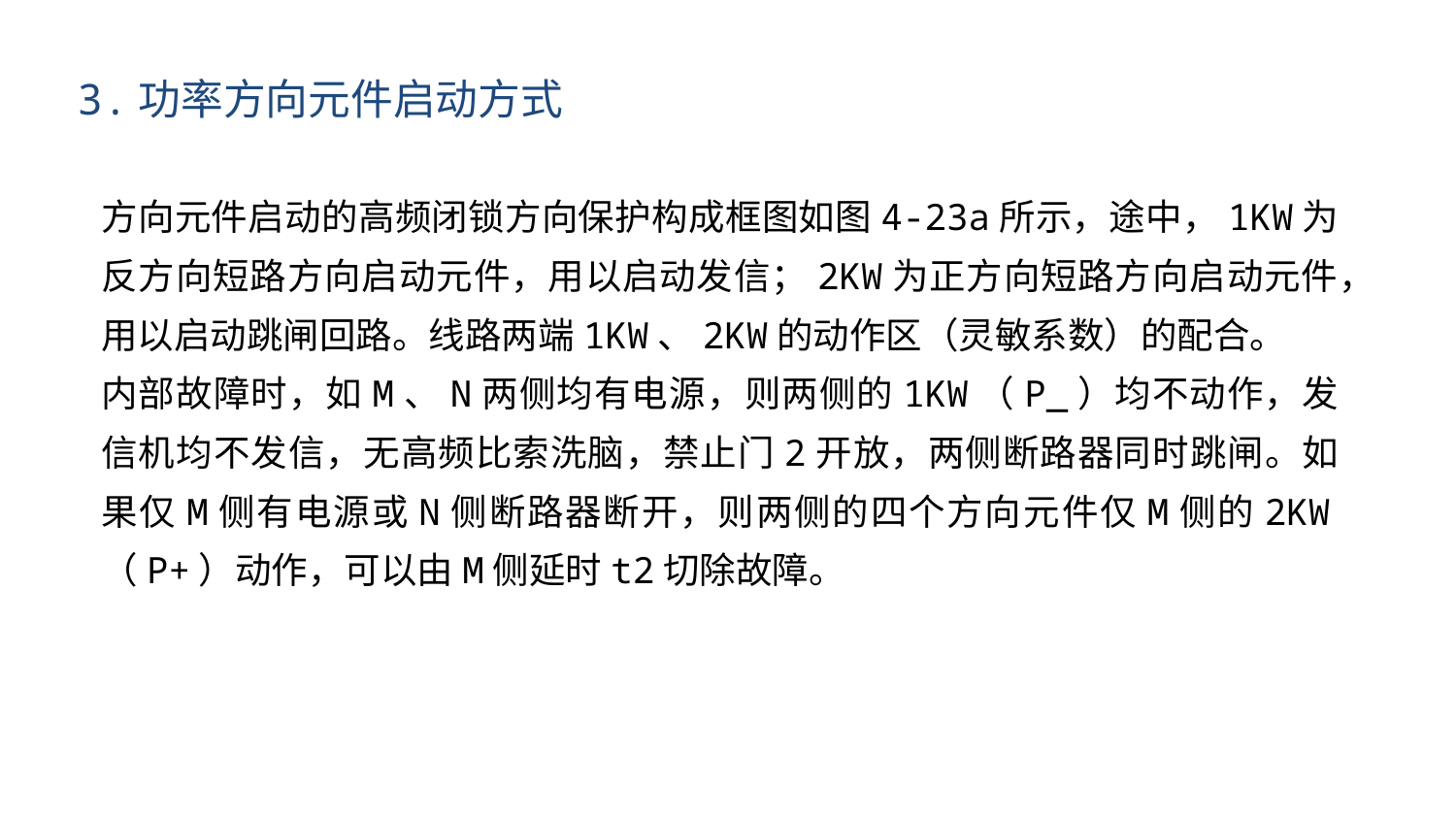

3.功率方向元件启动方式
方向元件启动的高频闭锁方向保护构成框图如图4-23a所示，途中，1KW为反方向短路方向启动元件，用以启动发信；2KW为正方向短路方向启动元件，用以启动跳闸回路。线路两端1KW、2KW的动作区（灵敏系数）的配合。
内部故障时，如M、N两侧均有电源，则两侧的1KW（P_）均不动作，发信机均不发信，无高频比索洗脑，禁止门2开放，两侧断路器同时跳闸。如果仅M侧有电源或N侧断路器断开，则两侧的四个方向元件仅M侧的2KW（P+）动作，可以由M侧延时t2切除故障。